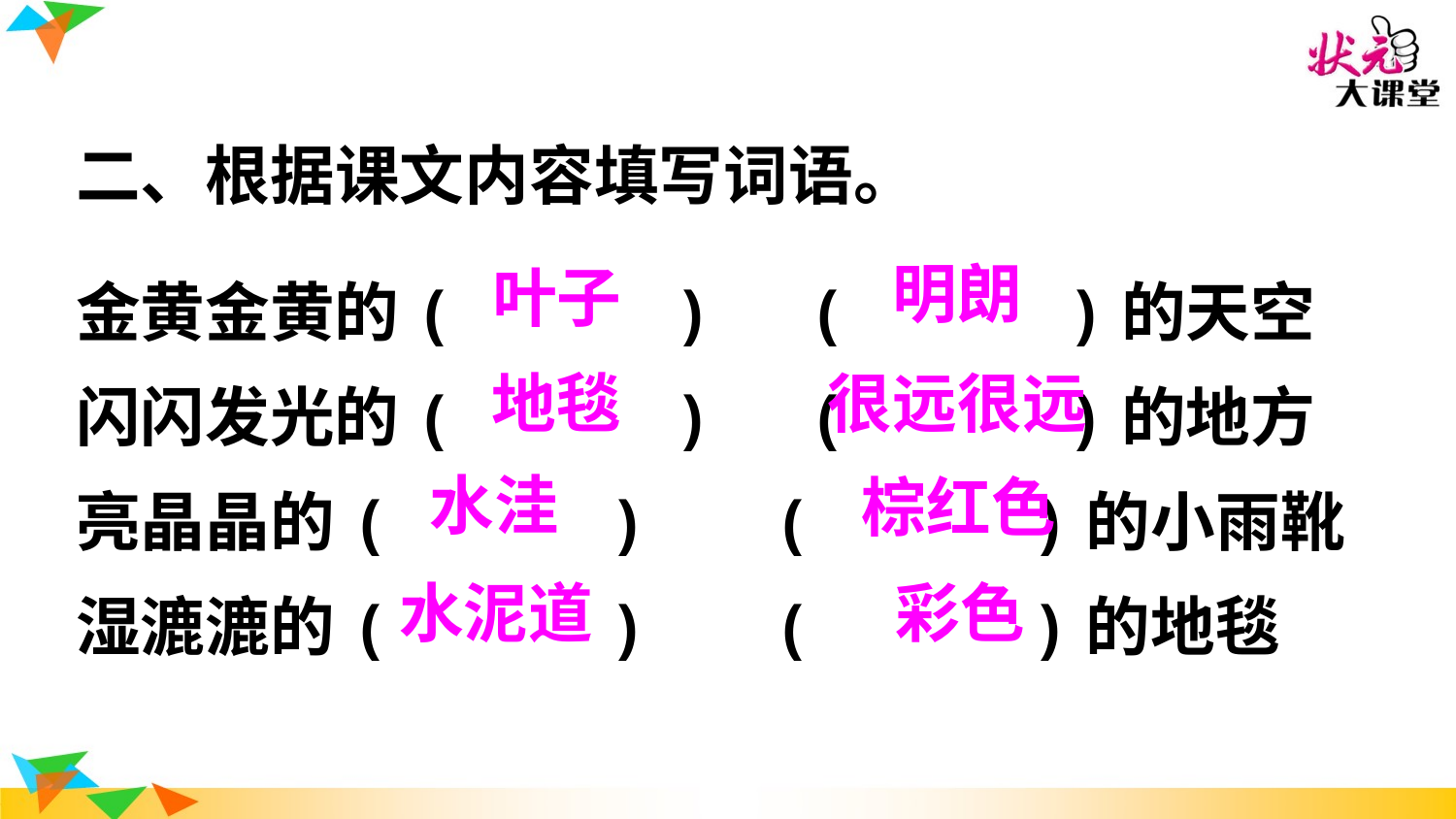

二、根据课文内容填写词语。
金黄金黄的(　 　   )　(　    　)的天空
闪闪发光的(　    　)　(　 　   )的地方
亮晶晶的(　    　)　  (　    　)的小雨靴
湿漉漉的(　    　)　  (　    　)的地毯
明朗
叶子
很远很远
地毯
水洼
棕红色
水泥道
彩色